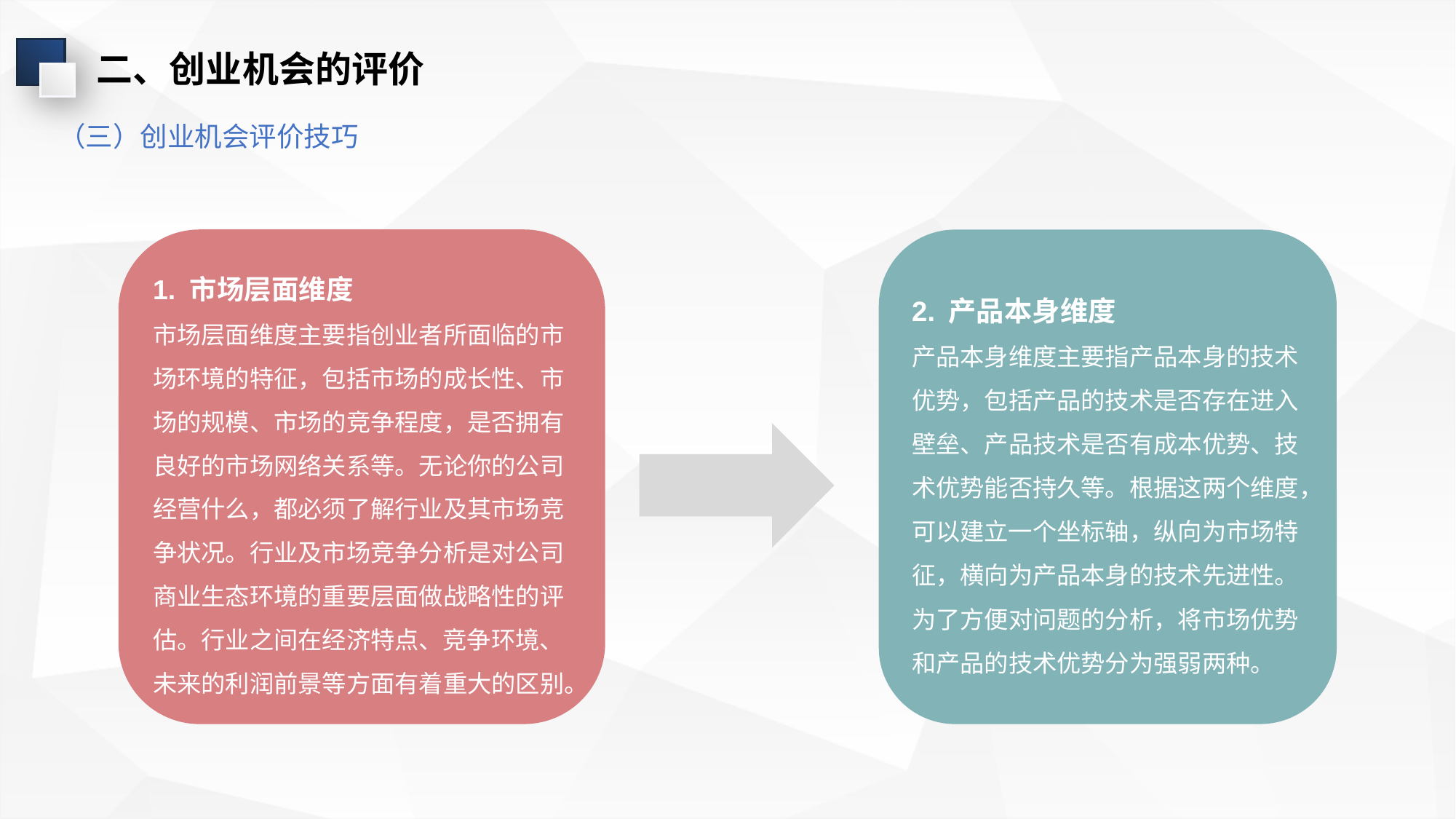

二、创业机会的评价
（三）创业机会评价技巧
1. 市场层面维度
市场层面维度主要指创业者所面临的市场环境的特征，包括市场的成长性、市场的规模、市场的竞争程度，是否拥有良好的市场网络关系等。无论你的公司经营什么，都必须了解行业及其市场竞争状况。行业及市场竞争分析是对公司商业生态环境的重要层面做战略性的评估。行业之间在经济特点、竞争环境、未来的利润前景等方面有着重大的区别。
2. 产品本身维度
产品本身维度主要指产品本身的技术优势，包括产品的技术是否存在进入壁垒、产品技术是否有成本优势、技术优势能否持久等。根据这两个维度，可以建立一个坐标轴，纵向为市场特征，横向为产品本身的技术先进性。为了方便对问题的分析，将市场优势和产品的技术优势分为强弱两种。